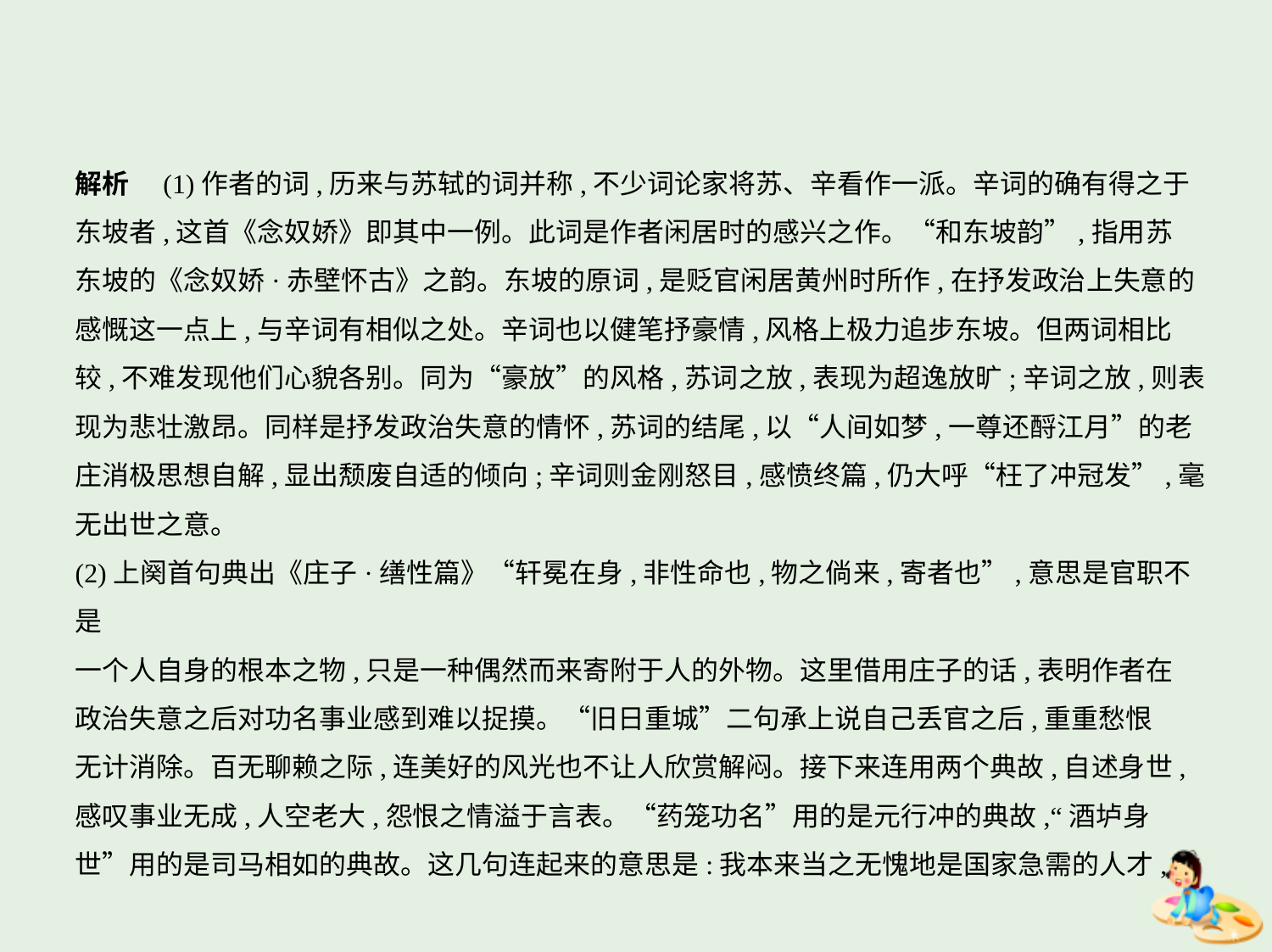

解析　(1)作者的词,历来与苏轼的词并称,不少词论家将苏、辛看作一派。辛词的确有得之于
东坡者,这首《念奴娇》即其中一例。此词是作者闲居时的感兴之作。“和东坡韵”,指用苏
东坡的《念奴娇·赤壁怀古》之韵。东坡的原词,是贬官闲居黄州时所作,在抒发政治上失意的
感慨这一点上,与辛词有相似之处。辛词也以健笔抒豪情,风格上极力追步东坡。但两词相比
较,不难发现他们心貌各别。同为“豪放”的风格,苏词之放,表现为超逸放旷;辛词之放,则表
现为悲壮激昂。同样是抒发政治失意的情怀,苏词的结尾,以“人间如梦,一尊还酹江月”的老
庄消极思想自解,显出颓废自适的倾向;辛词则金刚怒目,感愤终篇,仍大呼“枉了冲冠发”,毫
无出世之意。
(2)上阕首句典出《庄子·缮性篇》“轩冕在身,非性命也,物之倘来,寄者也”,意思是官职不是
一个人自身的根本之物,只是一种偶然而来寄附于人的外物。这里借用庄子的话,表明作者在
政治失意之后对功名事业感到难以捉摸。“旧日重城”二句承上说自己丢官之后,重重愁恨
无计消除。百无聊赖之际,连美好的风光也不让人欣赏解闷。接下来连用两个典故,自述身世,
感叹事业无成,人空老大,怨恨之情溢于言表。“药笼功名”用的是元行冲的典故,“酒垆身
世”用的是司马相如的典故。这几句连起来的意思是:我本来当之无愧地是国家急需的人才,